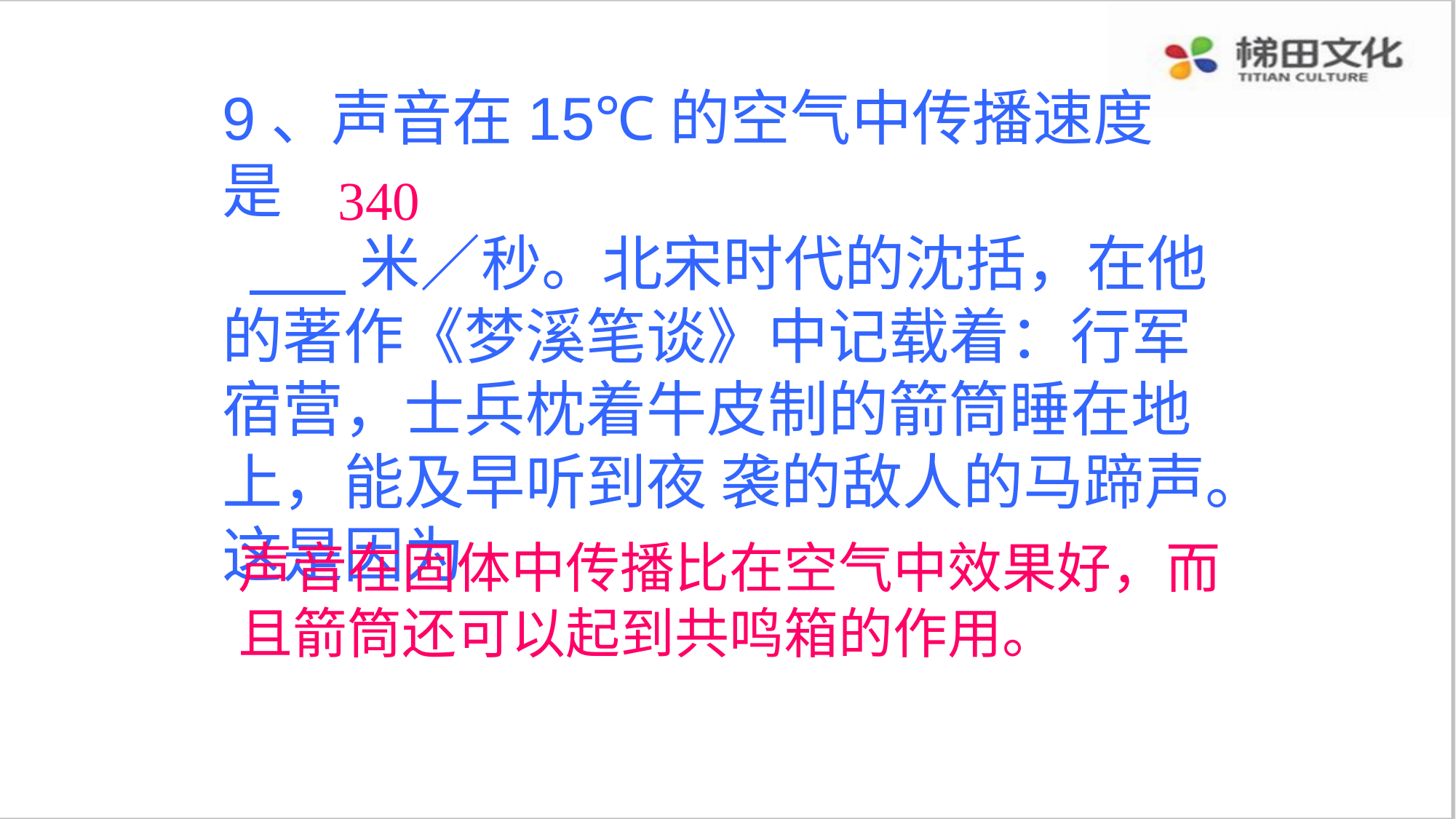

9、声音在15℃的空气中传播速度是
         米／秒。北宋时代的沈括，在他的著作《梦溪笔谈》中记载着：行军宿营，士兵枕着牛皮制的箭筒睡在地上，能及早听到夜 袭的敌人的马蹄声。这是因为

340
声音在固体中传播比在空气中效果好，而且箭筒还可以起到共鸣箱的作用。